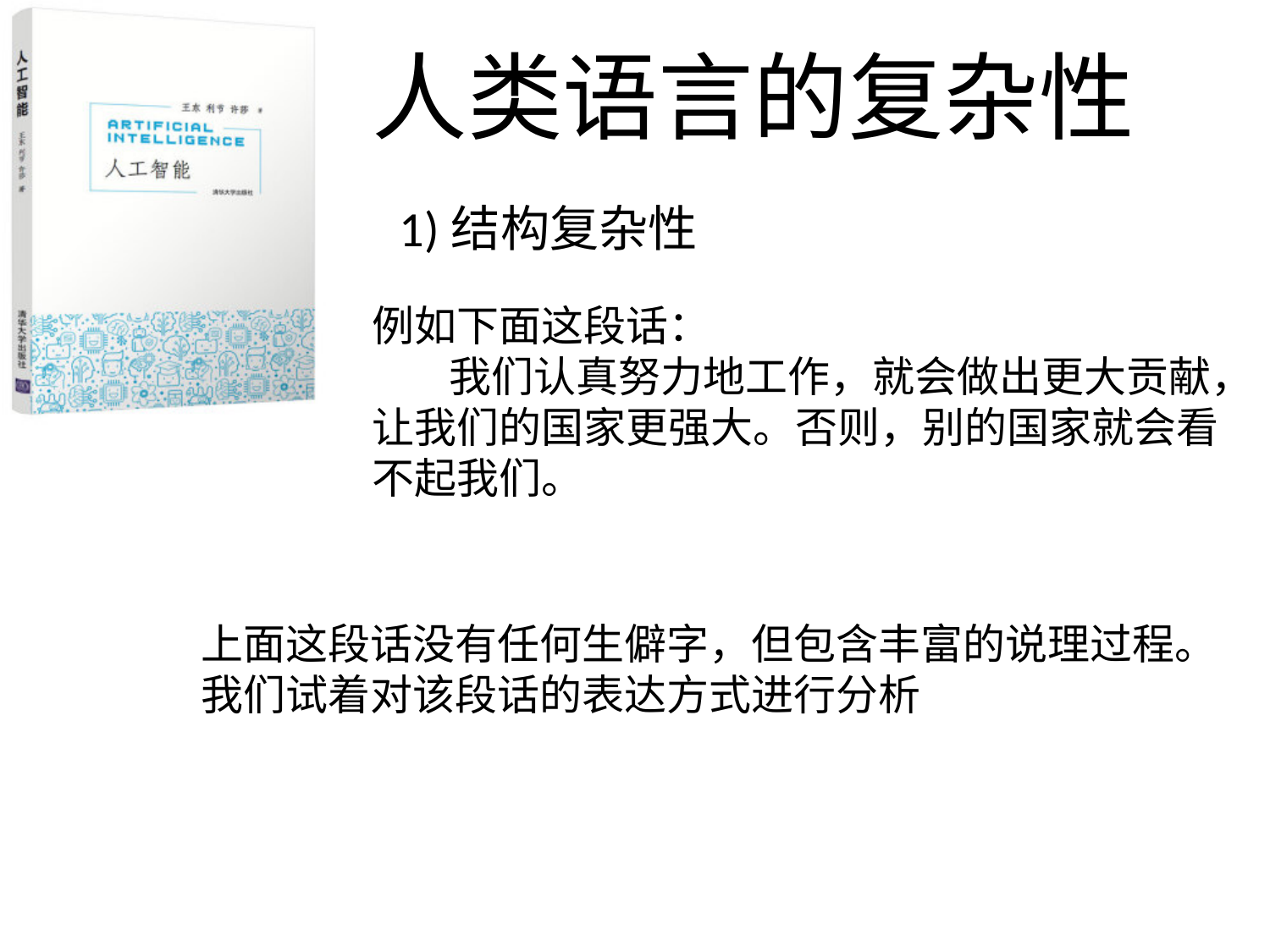

人类语言的复杂性
1)结构复杂性
例如下面这段话：
       我们认真努力地工作，就会做出更大贡献，让我们的国家更强大。否则，别的国家就会看不起我们。
上面这段话没有任何生僻字，但包含丰富的说理过程。我们试着对该段话的表达方式进行分析